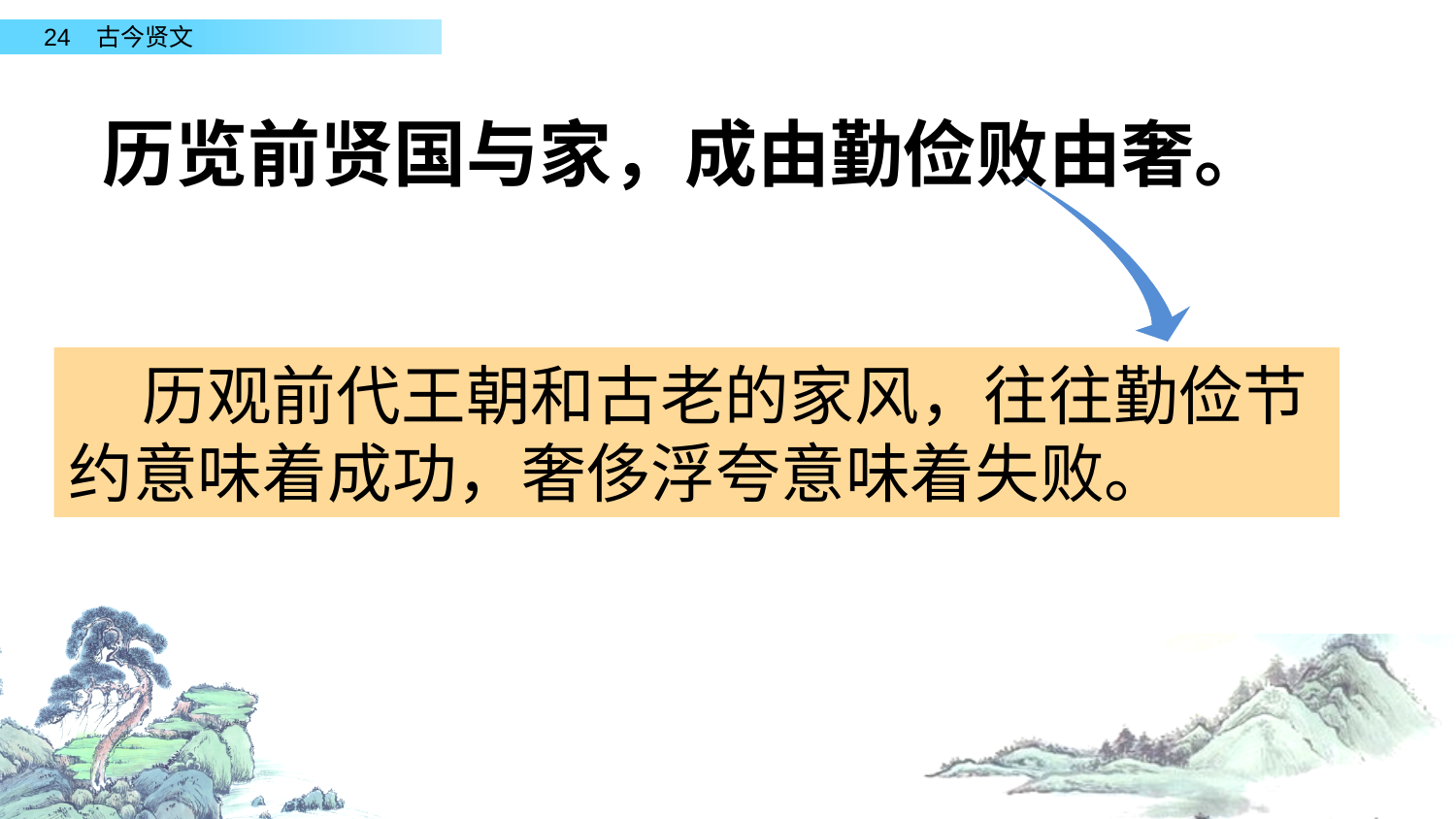

历览前贤国与家，成由勤俭败由奢。

    历观前代王朝和古老的家风，往往勤俭节约意味着成功，奢侈浮夸意味着失败。